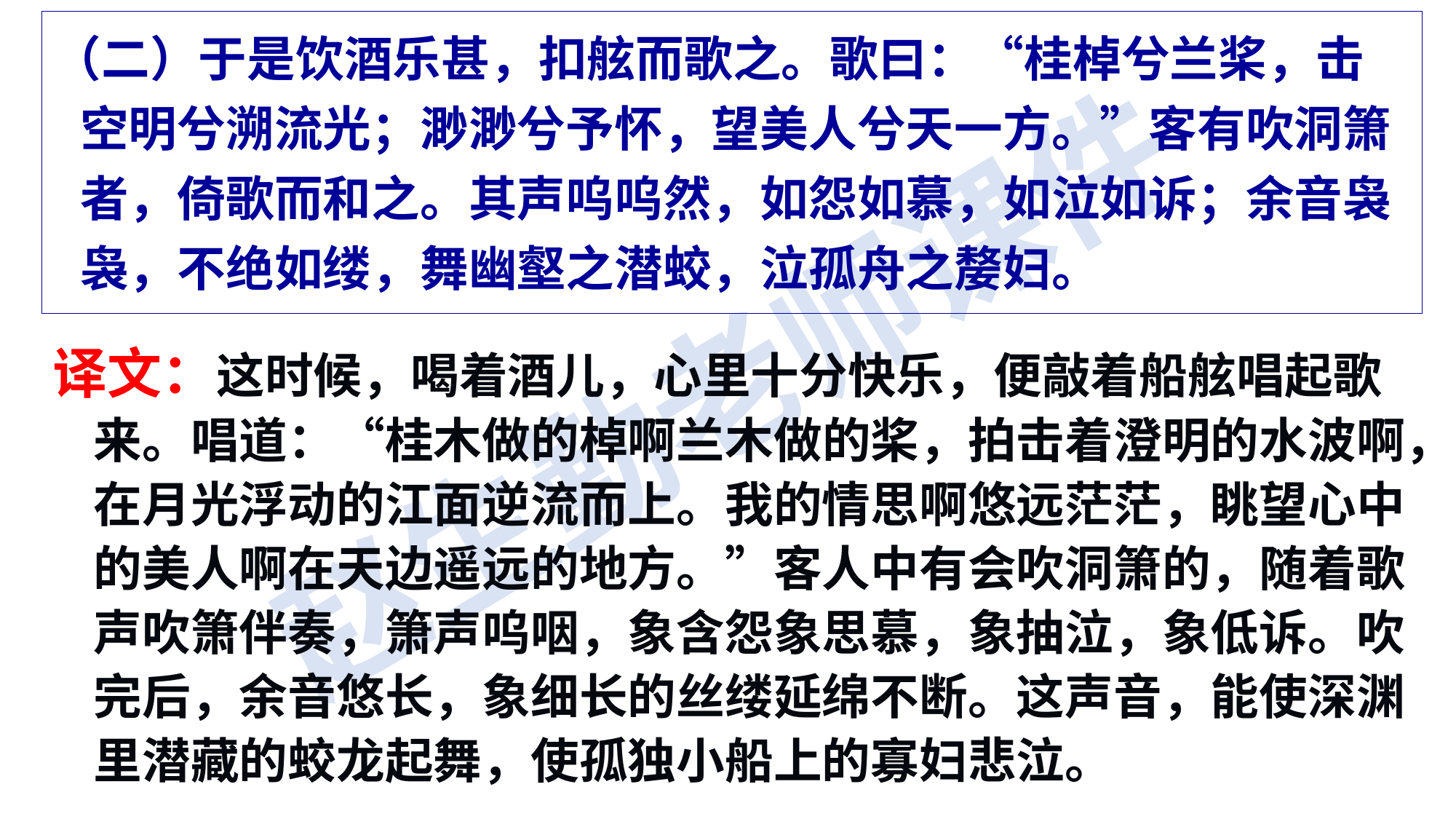

（二）于是饮酒乐甚，扣舷而歌之。歌曰：“桂棹兮兰桨，击空明兮溯流光；渺渺兮予怀，望美人兮天一方。”客有吹洞箫者，倚歌而和之。其声呜呜然，如怨如慕，如泣如诉；余音袅袅，不绝如缕，舞幽壑之潜蛟，泣孤舟之嫠妇。
译文：这时候，喝着酒儿，心里十分快乐，便敲着船舷唱起歌来。唱道：“桂木做的棹啊兰木做的桨，拍击着澄明的水波啊，在月光浮动的江面逆流而上。我的情思啊悠远茫茫，眺望心中的美人啊在天边遥远的地方。”客人中有会吹洞箫的，随着歌声吹箫伴奏，箫声呜咽，象含怨象思慕，象抽泣，象低诉。吹完后，余音悠长，象细长的丝缕延绵不断。这声音，能使深渊里潜藏的蛟龙起舞，使孤独小船上的寡妇悲泣。